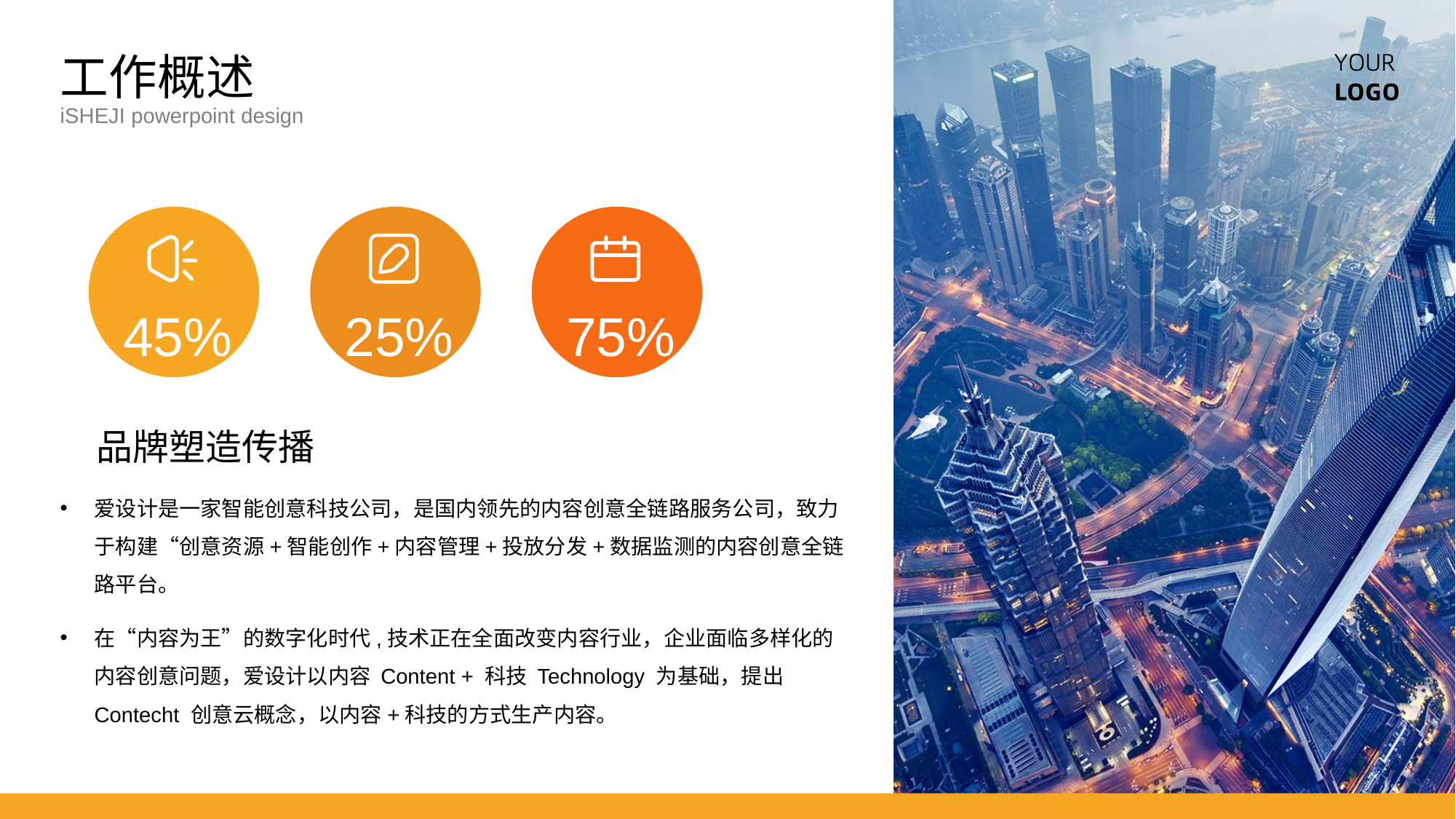

工作概述

iSHEJI powerpoint design

45%
25%
75%
品牌塑造传播
爱设计是一家智能创意科技公司，是国内领先的内容创意全链路服务公司，致力于构建“创意资源+智能创作+内容管理+投放分发+数据监测的内容创意全链路平台。
在“内容为王”的数字化时代,技术正在全面改变内容行业，企业面临多样化的内容创意问题，爱设计以内容 Content + 科技 Technology 为基础，提出 Contecht 创意云概念，以内容+科技的方式生产内容。